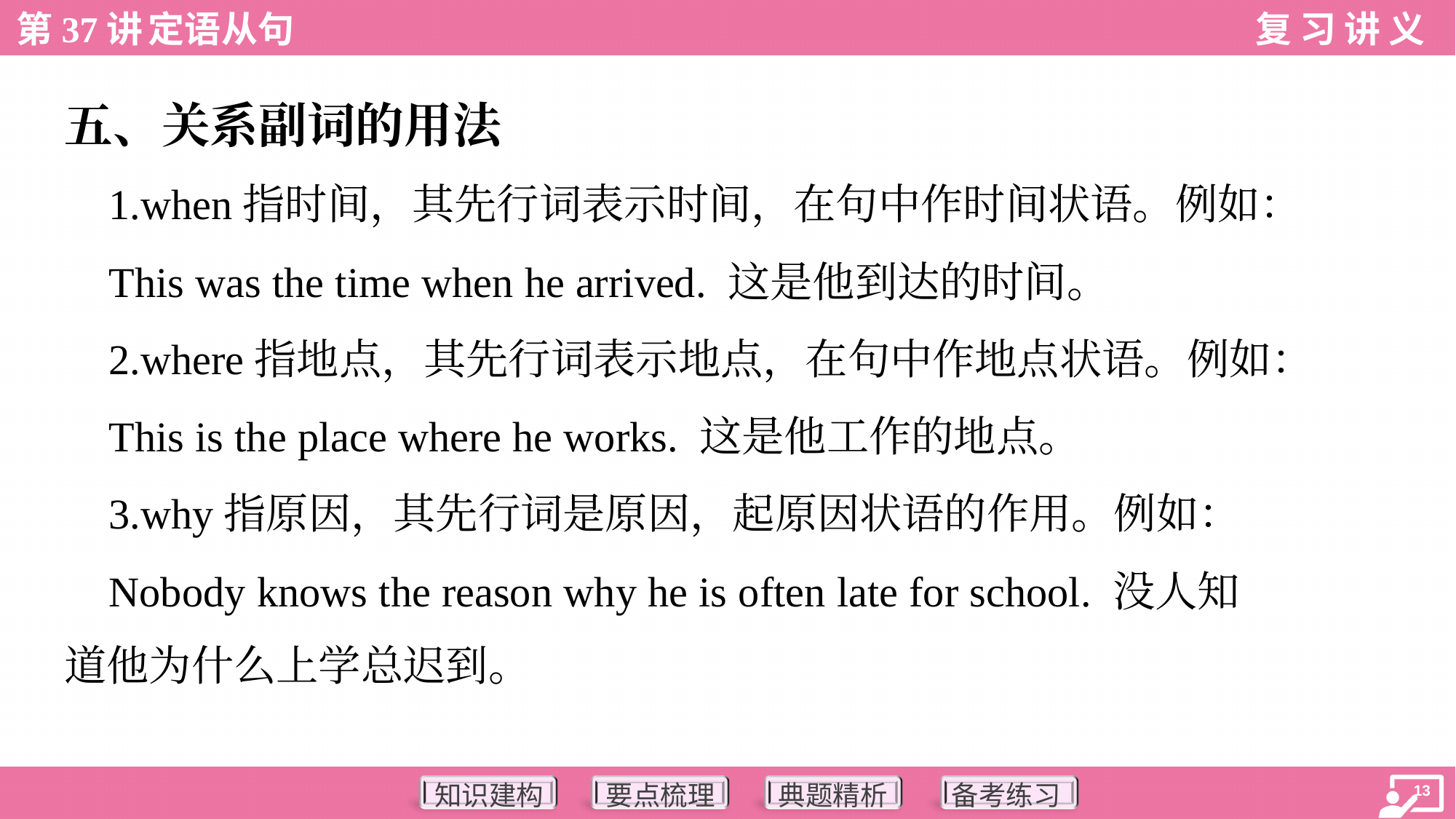

五、关系副词的用法
    1.when指时间，其先行词表示时间，在句中作时间状语。例如：
    This was the time when he arrived. 这是他到达的时间。
    2.where指地点，其先行词表示地点，在句中作地点状语。例如：
    This is the place where he works. 这是他工作的地点。
    3.why指原因，其先行词是原因，起原因状语的作用。例如：
    Nobody knows the reason why he is often late for school. 没人知
道他为什么上学总迟到。